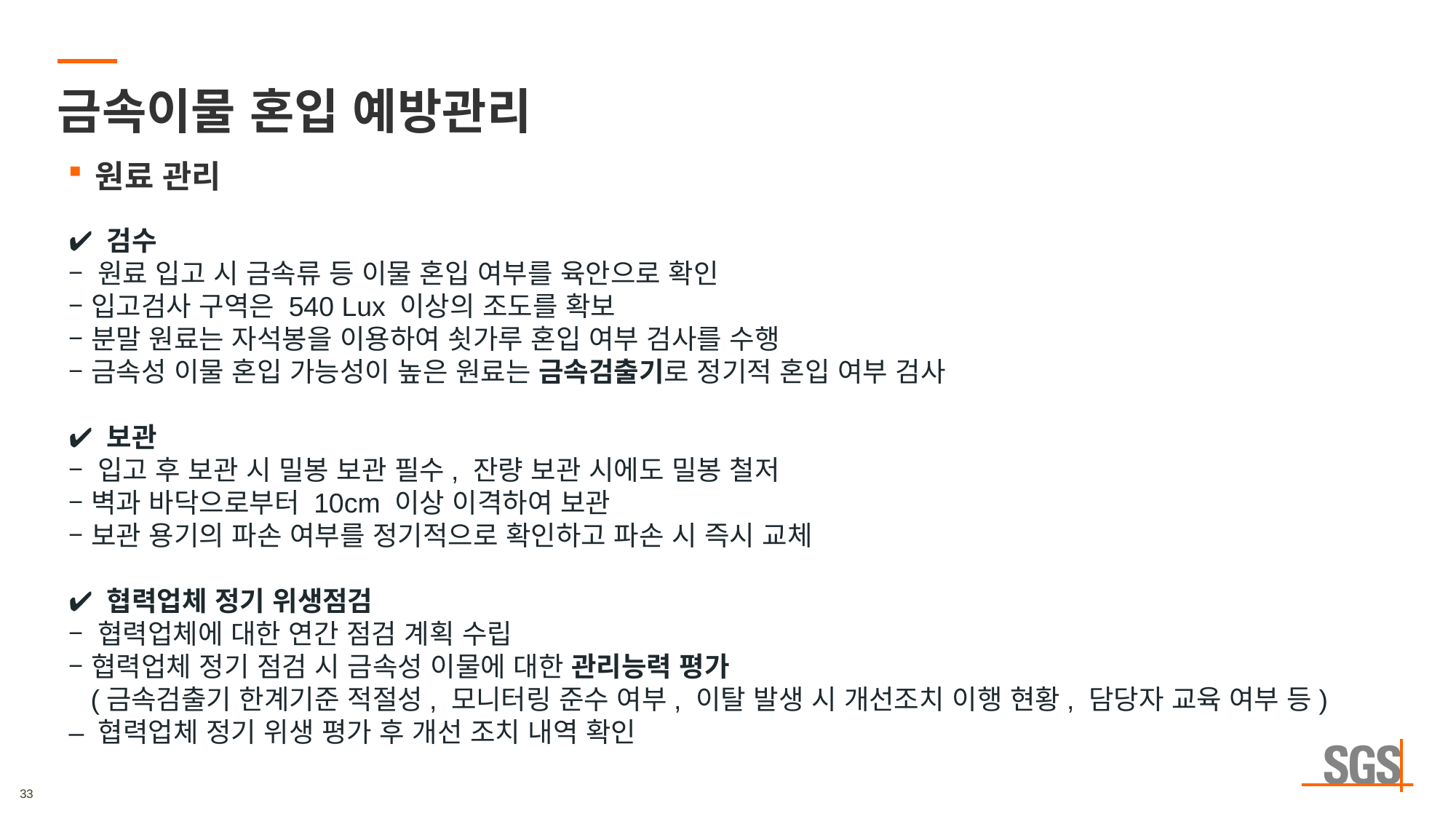

# 금속이물 혼입 예방관리
원료 관리
✔ 검수
– 원료 입고 시 금속류 등 이물 혼입 여부를 육안으로 확인
– 입고검사 구역은 540 Lux 이상의 조도를 확보
– 분말 원료는 자석봉을 이용하여 쇳가루 혼입 여부 검사를 수행
– 금속성 이물 혼입 가능성이 높은 원료는 금속검출기로 정기적 혼입 여부 검사

✔ 보관
– 입고 후 보관 시 밀봉 보관 필수, 잔량 보관 시에도 밀봉 철저
– 벽과 바닥으로부터 10cm 이상 이격하여 보관
– 보관 용기의 파손 여부를 정기적으로 확인하고 파손 시 즉시 교체

✔ 협력업체 정기 위생점검
– 협력업체에 대한 연간 점검 계획 수립
– 협력업체 정기 점검 시 금속성 이물에 대한 관리능력 평가
  (금속검출기 한계기준 적절성, 모니터링 준수 여부, 이탈 발생 시 개선조치 이행 현황, 담당자 교육 여부 등)
– 협력업체 정기 위생 평가 후 개선 조치 내역 확인